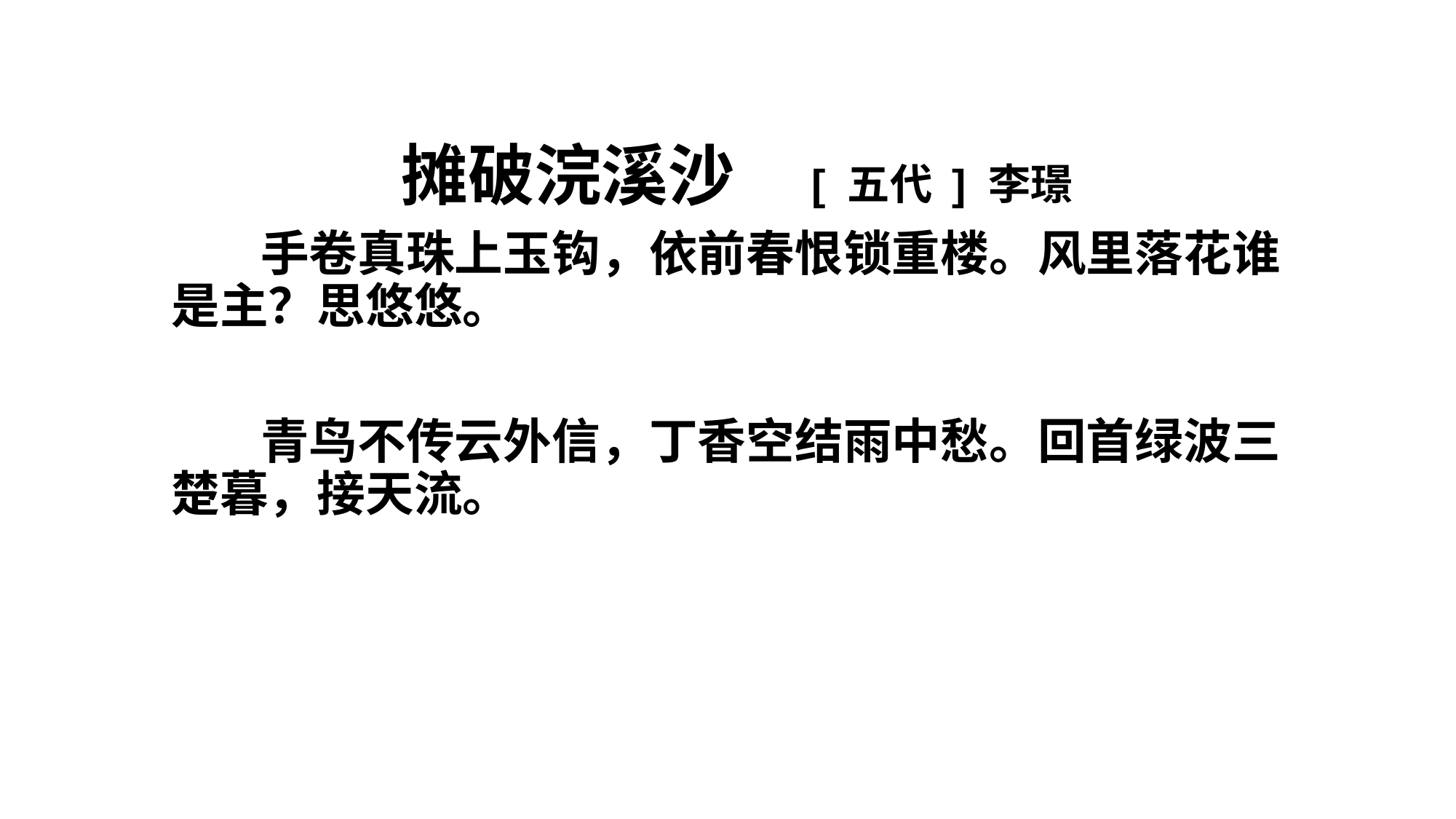

摊破浣溪沙    [ 五代 ] 李璟
       手卷真珠上玉钩，依前春恨锁重楼。风里落花谁是主？思悠悠。

       青鸟不传云外信，丁香空结雨中愁。回首绿波三楚暮，接天流。